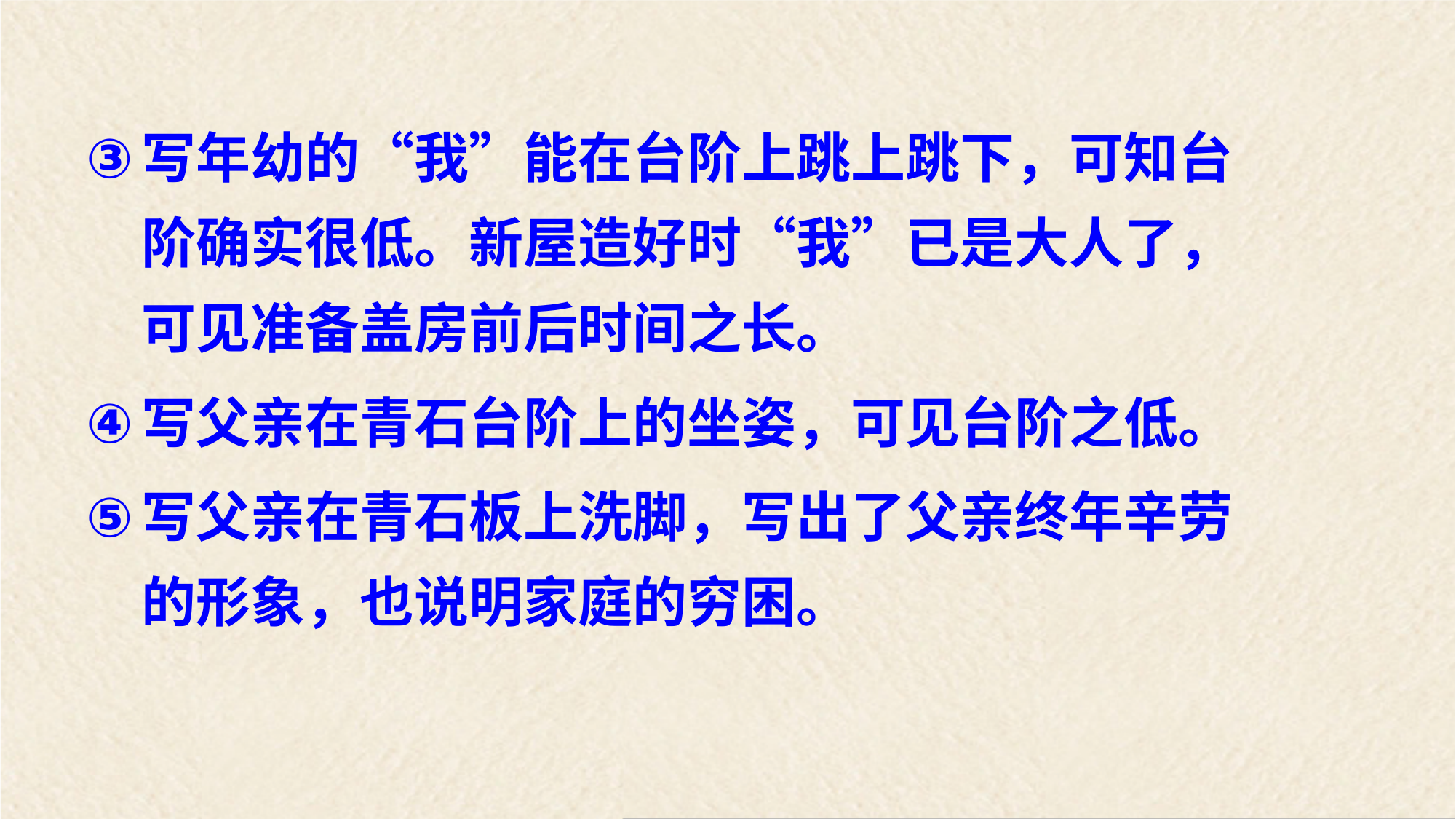

写年幼的“我”能在台阶上跳上跳下，可知台阶确实很低。新屋造好时“我”已是大人了，可见准备盖房前后时间之长。
写父亲在青石台阶上的坐姿，可见台阶之低。
写父亲在青石板上洗脚，写出了父亲终年辛劳的形象，也说明家庭的穷困。